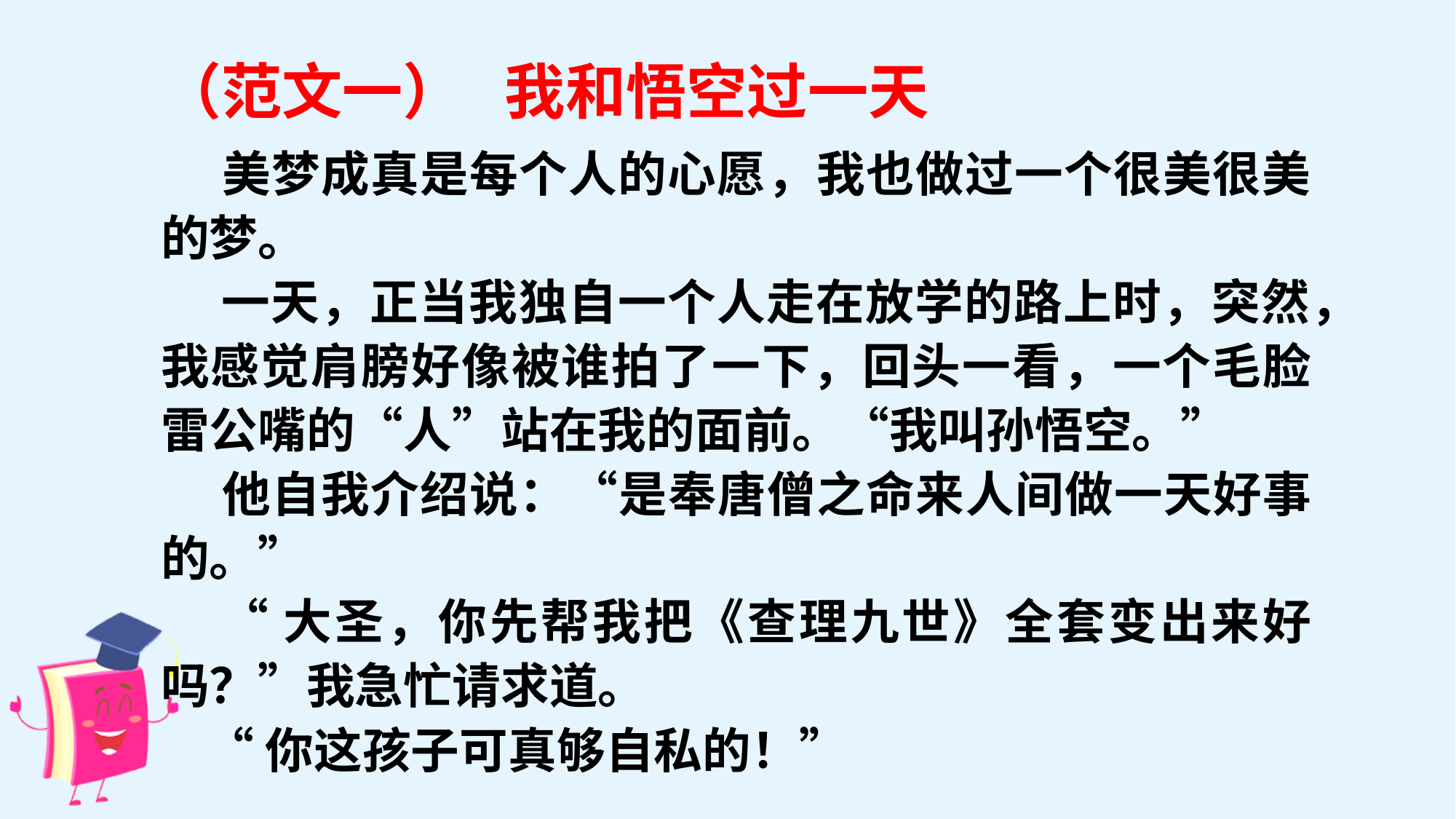

（范文一）   我和悟空过一天
    美梦成真是每个人的心愿，我也做过一个很美很美的梦。
    一天，正当我独自一个人走在放学的路上时，突然，我感觉肩膀好像被谁拍了一下，回头一看，一个毛脸雷公嘴的“人”站在我的面前。“我叫孙悟空。”
    他自我介绍说：“是奉唐僧之命来人间做一天好事的。”
    “大圣，你先帮我把《查理九世》全套变出来好吗？”我急忙请求道。
    “你这孩子可真够自私的！”